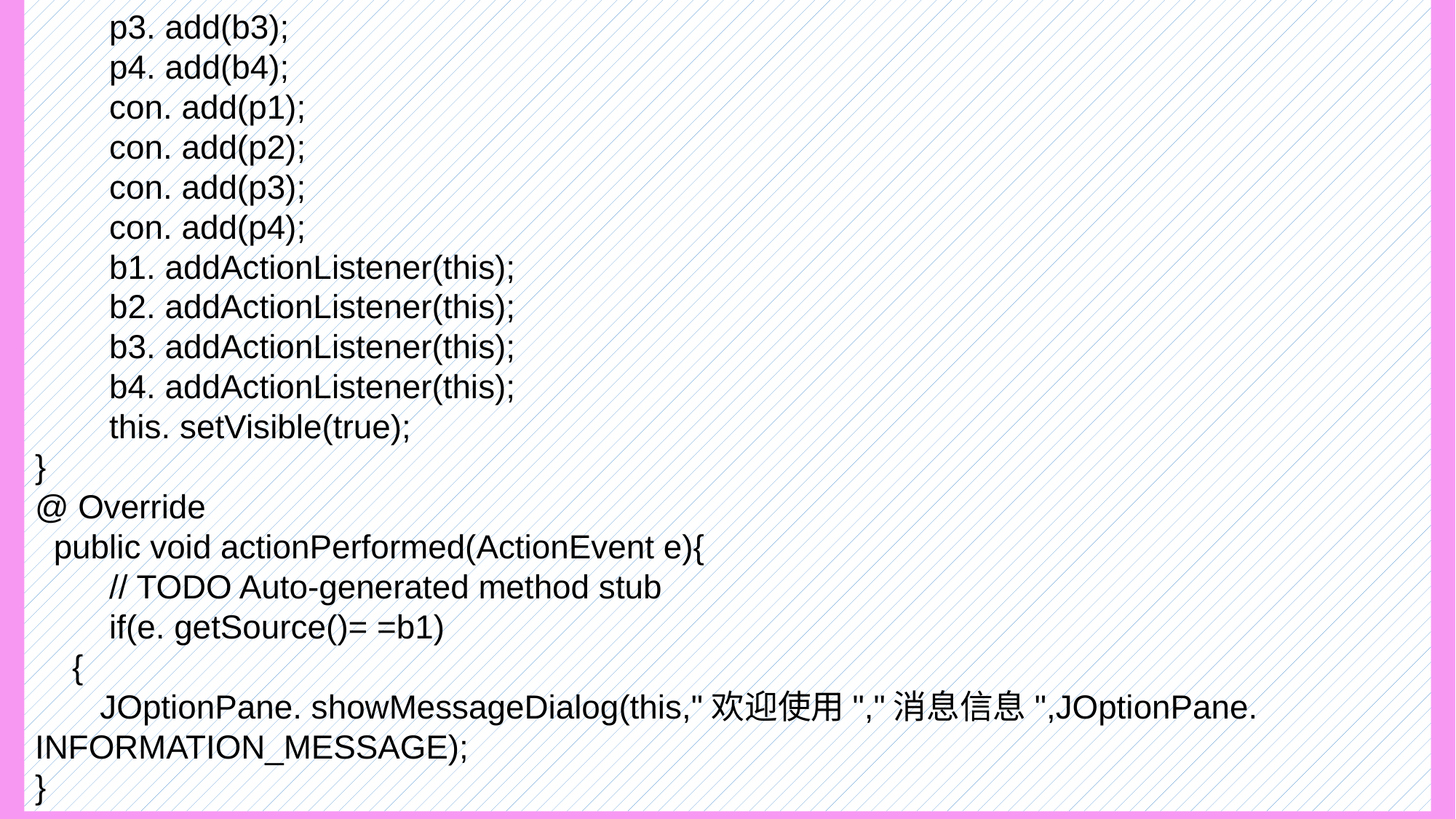

p3. add(b3);
        p4. add(b4);
        con. add(p1);
        con. add(p2);
        con. add(p3);
        con. add(p4);
        b1. addActionListener(this);
        b2. addActionListener(this);
        b3. addActionListener(this);
        b4. addActionListener(this);
        this. setVisible(true);
}
@ Override
  public void actionPerformed(ActionEvent e){
        // TODO Auto-generated method stub
        if(e. getSource()= =b1)
    {
       JOptionPane. showMessageDialog(this,"欢迎使用","消息信息",JOptionPane.      INFORMATION_MESSAGE);
}